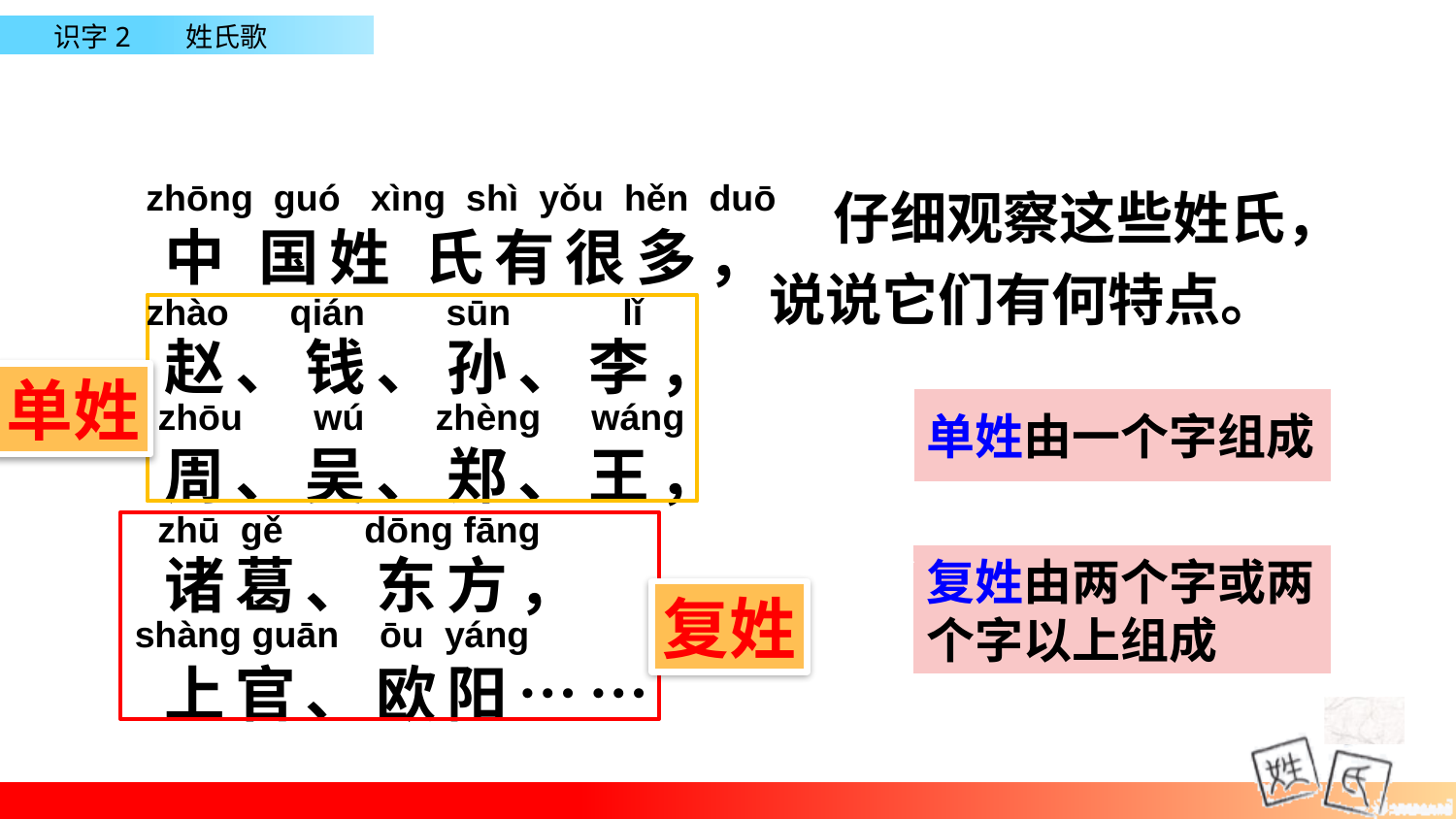

仔细观察这些姓氏，说说它们有何特点。
zhōnɡ  ɡuó   xìnɡ  shì  yǒu  hěn  duō
zhào      qián        sūn           lǐ
zhōu       wú       zhènɡ     wánɡ
zhū  ɡě        dōnɡ fānɡ
shànɡ ɡuān    ōu  yánɡ
中 国姓 氏有很多，赵、钱、孙、李，周、吴、郑、王，诸葛、东方，
上官、欧阳……

单姓
单姓由一个字组成

复姓由两个字或两个字以上组成
复姓